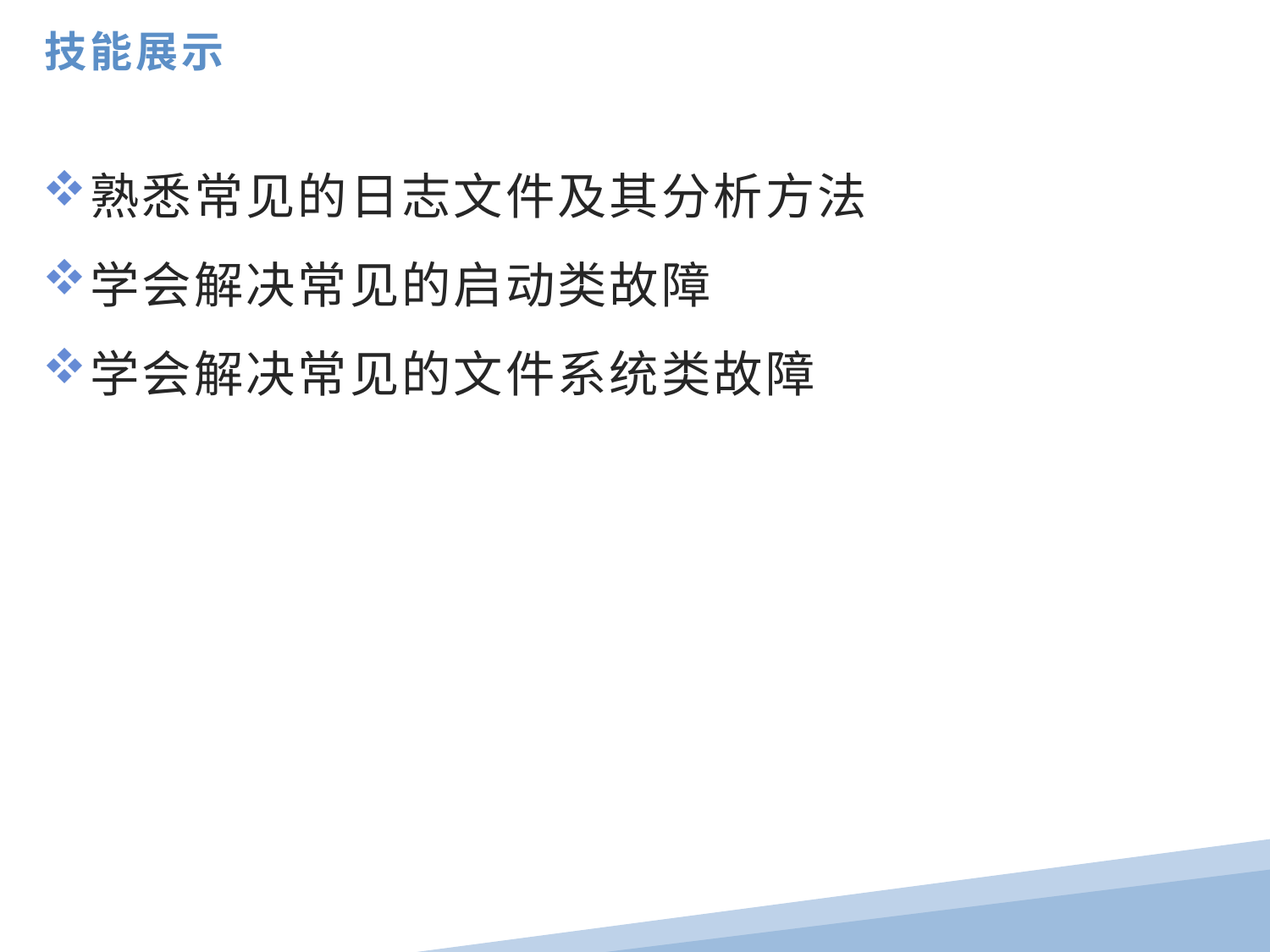

技能展示
熟悉常见的日志文件及其分析方法
学会解决常见的启动类故障
学会解决常见的文件系统类故障